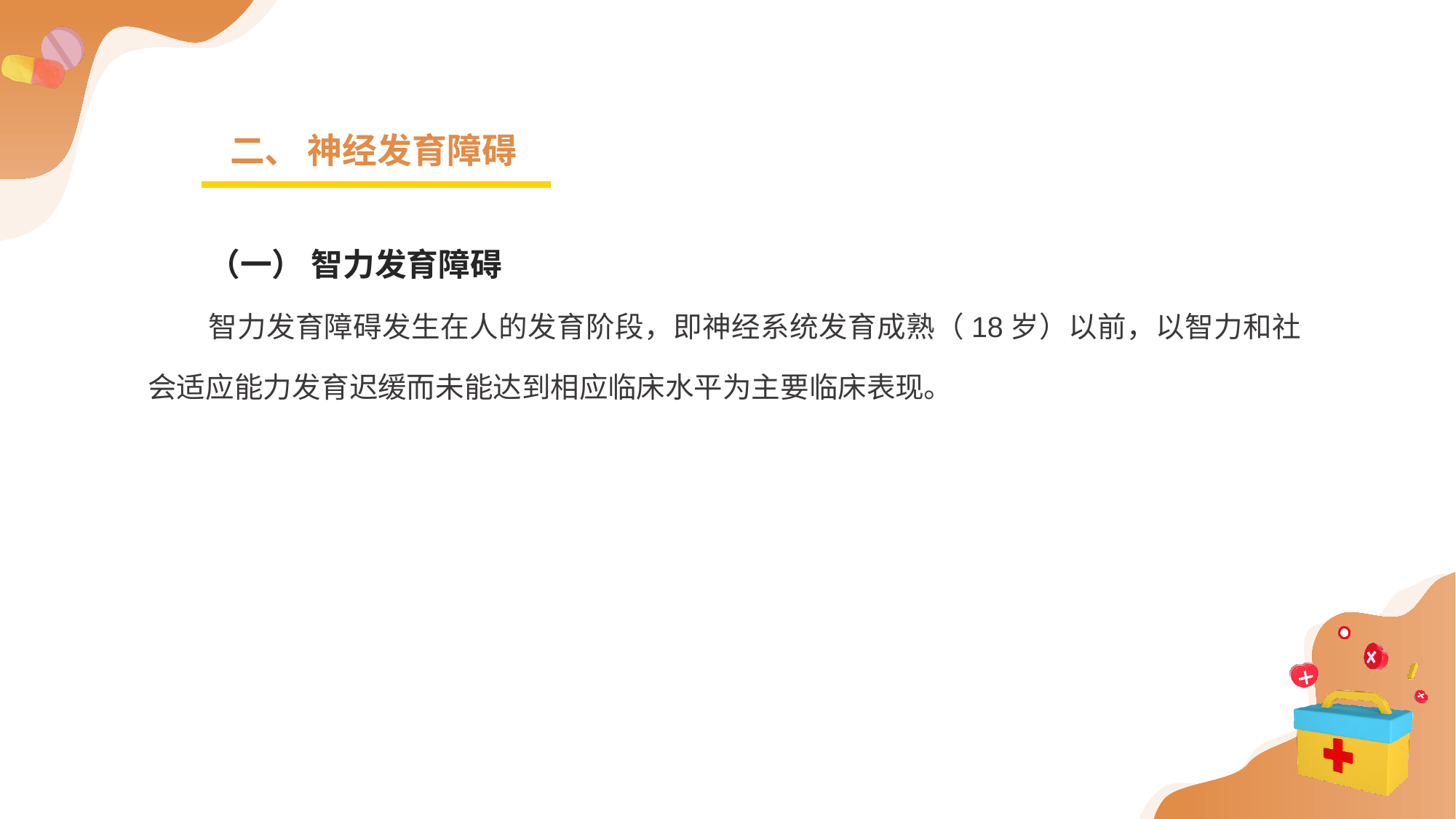

二、 神经发育障碍
（一） 智力发育障碍
智力发育障碍发生在人的发育阶段，即神经系统发育成熟（18岁）以前，以智力和社会适应能力发育迟缓而未能达到相应临床水平为主要临床表现。